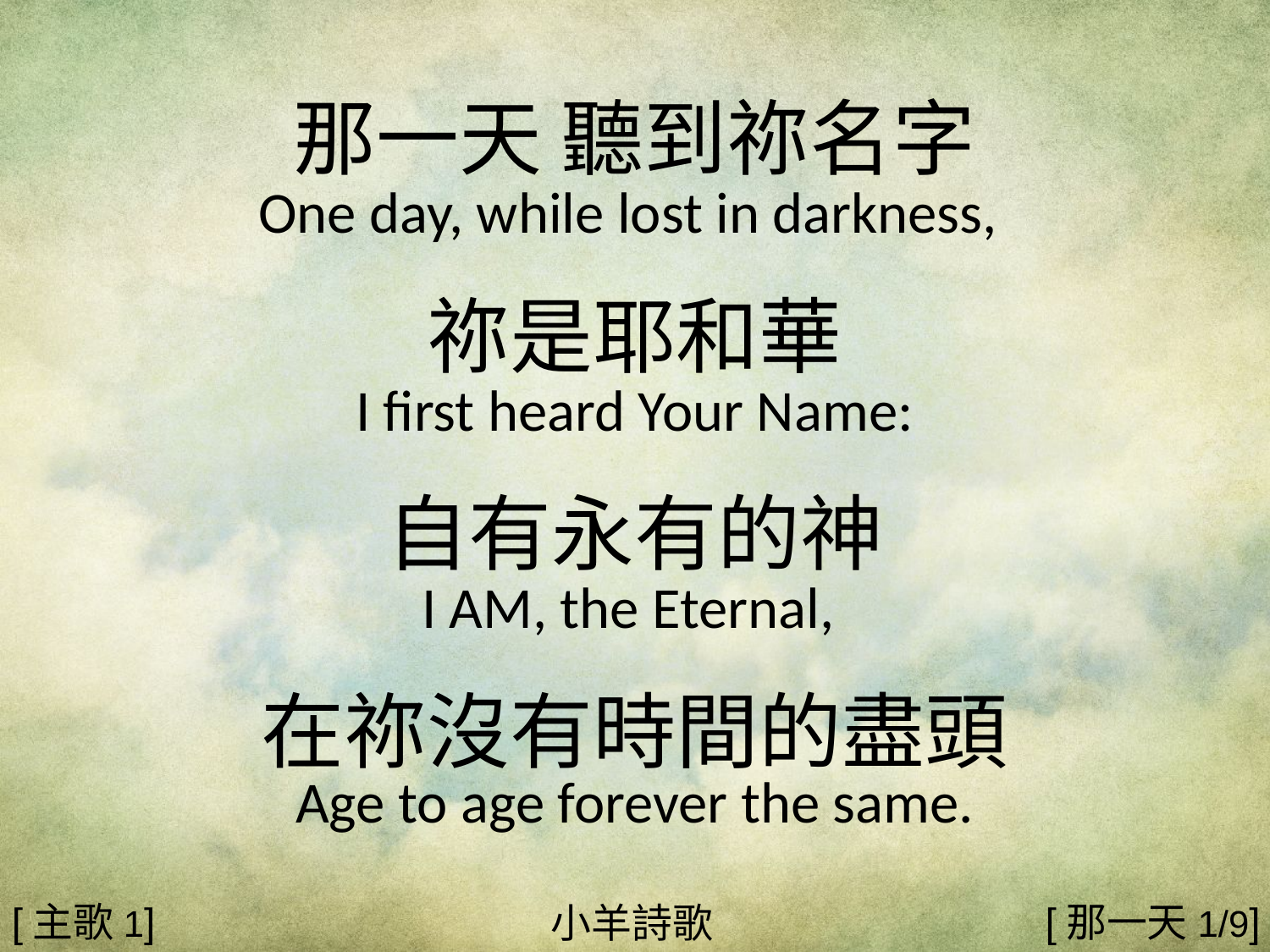

那一天 聽到祢名字
One day, while lost in darkness,

祢是耶和華
I first heard Your Name:

自有永有的神
I AM, the Eternal,

在祢沒有時間的盡頭
Age to age forever the same.
#

[主歌1]
[那一天1/9]
小羊詩歌